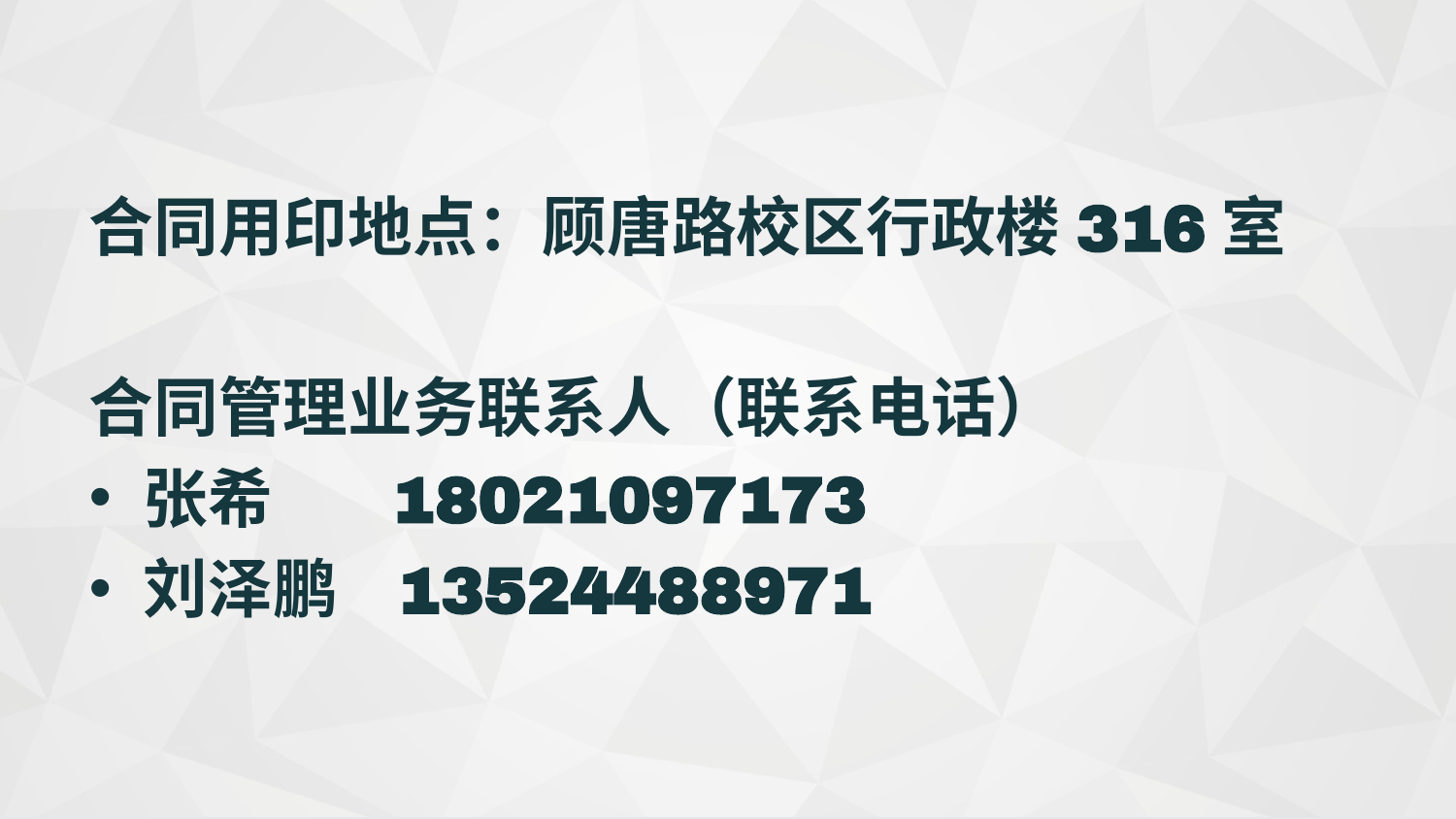

合同用印地点：顾唐路校区行政楼316室

合同管理业务联系人（联系电话）
张希       18021097173
刘泽鹏   13524488971